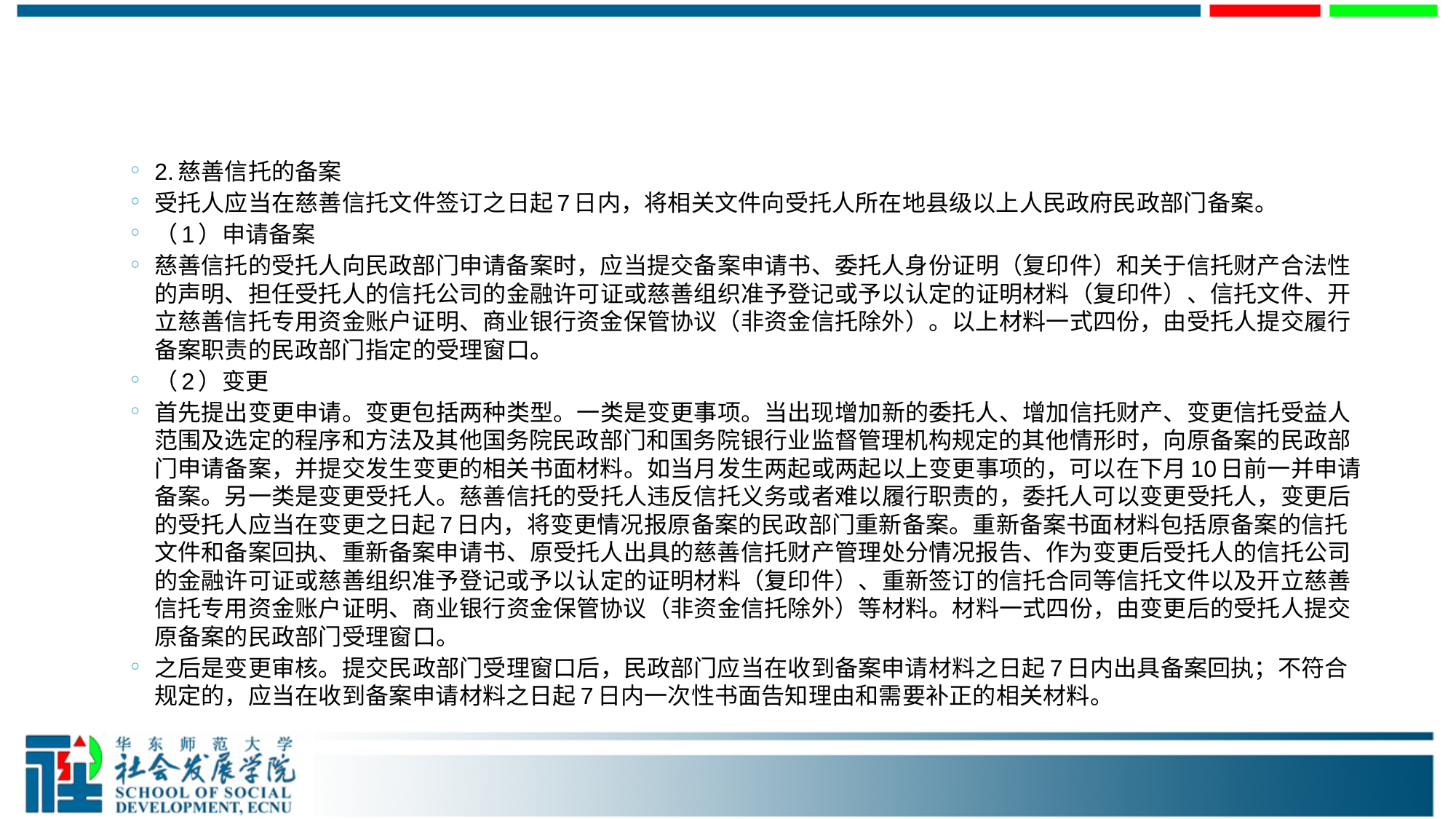

#
2.慈善信托的备案
受托人应当在慈善信托文件签订之日起7日内，将相关文件向受托人所在地县级以上人民政府民政部门备案。
（1）申请备案
慈善信托的受托人向民政部门申请备案时，应当提交备案申请书、委托人身份证明（复印件）和关于信托财产合法性的声明、担任受托人的信托公司的金融许可证或慈善组织准予登记或予以认定的证明材料（复印件）、信托文件、开立慈善信托专用资金账户证明、商业银行资金保管协议（非资金信托除外）。以上材料一式四份，由受托人提交履行备案职责的民政部门指定的受理窗口。
（2）变更
首先提出变更申请。变更包括两种类型。一类是变更事项。当出现增加新的委托人、增加信托财产、变更信托受益人范围及选定的程序和方法及其他国务院民政部门和国务院银行业监督管理机构规定的其他情形时，向原备案的民政部门申请备案，并提交发生变更的相关书面材料。如当月发生两起或两起以上变更事项的，可以在下月10日前一并申请备案。另一类是变更受托人。慈善信托的受托人违反信托义务或者难以履行职责的，委托人可以变更受托人，变更后的受托人应当在变更之日起7日内，将变更情况报原备案的民政部门重新备案。重新备案书面材料包括原备案的信托文件和备案回执、重新备案申请书、原受托人出具的慈善信托财产管理处分情况报告、作为变更后受托人的信托公司的金融许可证或慈善组织准予登记或予以认定的证明材料（复印件）、重新签订的信托合同等信托文件以及开立慈善信托专用资金账户证明、商业银行资金保管协议（非资金信托除外）等材料。材料一式四份，由变更后的受托人提交原备案的民政部门受理窗口。
之后是变更审核。提交民政部门受理窗口后，民政部门应当在收到备案申请材料之日起7日内出具备案回执；不符合规定的，应当在收到备案申请材料之日起7日内一次性书面告知理由和需要补正的相关材料。